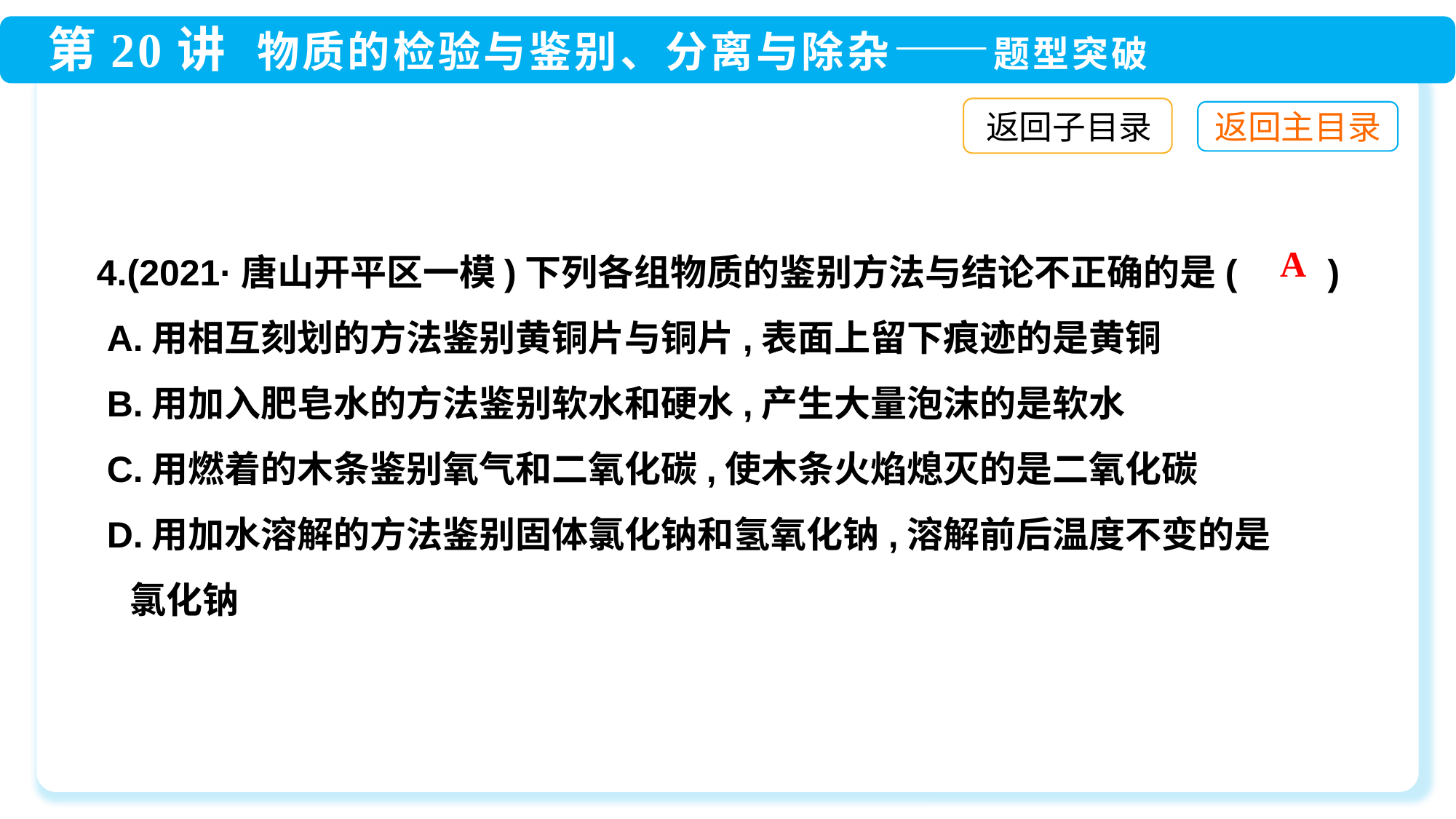

返回子目录
4.(2021·唐山开平区一模)下列各组物质的鉴别方法与结论不正确的是(　　)
 A.用相互刻划的方法鉴别黄铜片与铜片,表面上留下痕迹的是黄铜
 B.用加入肥皂水的方法鉴别软水和硬水,产生大量泡沫的是软水
 C.用燃着的木条鉴别氧气和二氧化碳,使木条火焰熄灭的是二氧化碳
 D.用加水溶解的方法鉴别固体氯化钠和氢氧化钠,溶解前后温度不变的是
   氯化钠
A